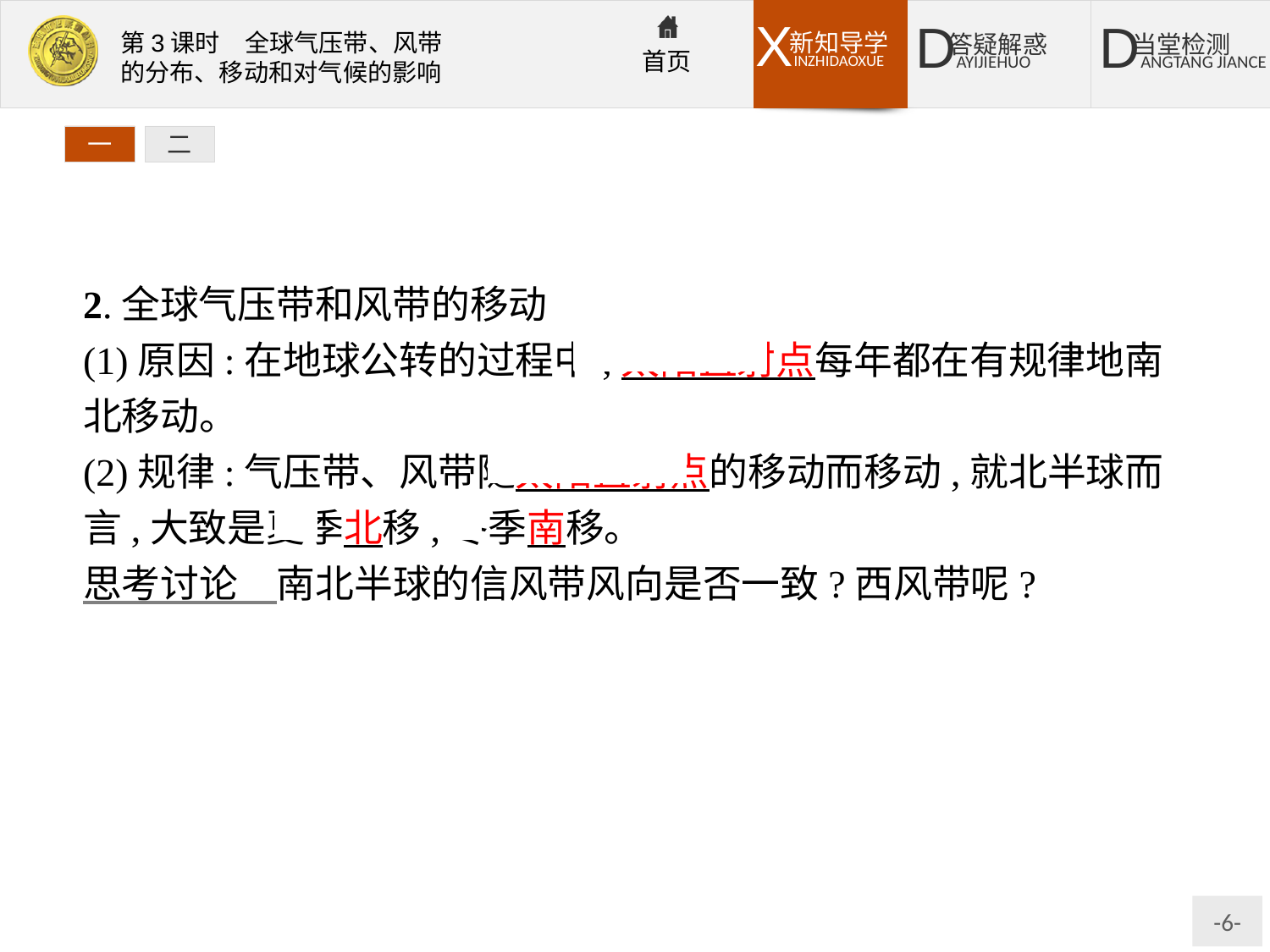

一
二
2.全球气压带和风带的移动
(1)原因:在地球公转的过程中,太阳直射点每年都在有规律地南北移动。
(2)规律:气压带、风带随太阳直射点的移动而移动,就北半球而言,大致是夏季北移,冬季南移。
思考讨论　南北半球的信风带风向是否一致?西风带呢?
提示:均不一致。北半球信风带为东北风,西风带为西南风;南半球信风带为东南风,西风带为西北风。